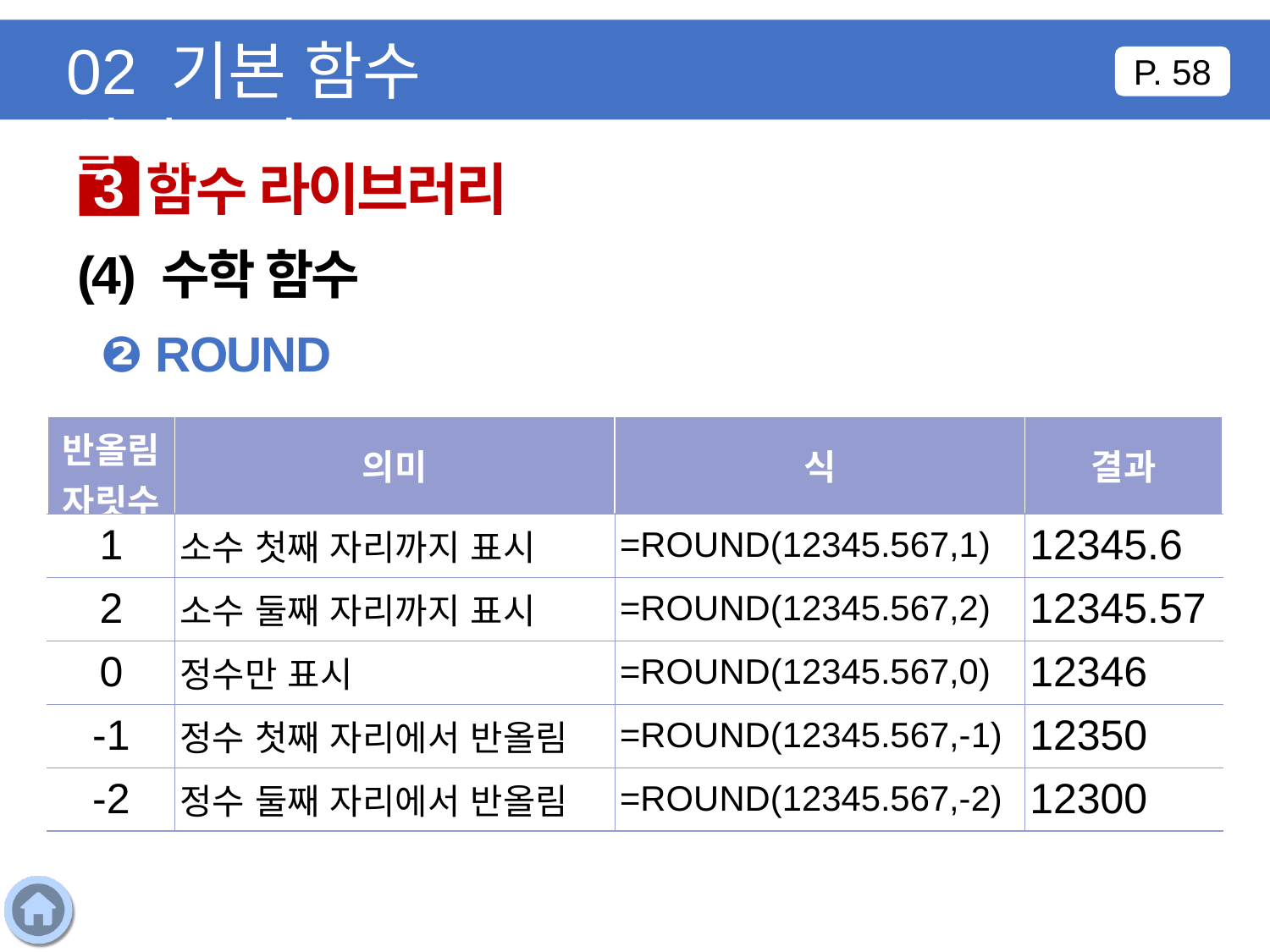

02 기본 함수 알아보기
P. 58
함수 라이브러리
3
(4) 수학 함수
❷ ROUND
| 반올림 자릿수 | 의미 | 식 | 결과 |
| --- | --- | --- | --- |
| 1 | 소수 첫째 자리까지 표시 | =ROUND(12345.567,1) | 12345.6 |
| 2 | 소수 둘째 자리까지 표시 | =ROUND(12345.567,2) | 12345.57 |
| 0 | 정수만 표시 | =ROUND(12345.567,0) | 12346 |
| -1 | 정수 첫째 자리에서 반올림 | =ROUND(12345.567,-1) | 12350 |
| -2 | 정수 둘째 자리에서 반올림 | =ROUND(12345.567,-2) | 12300 |